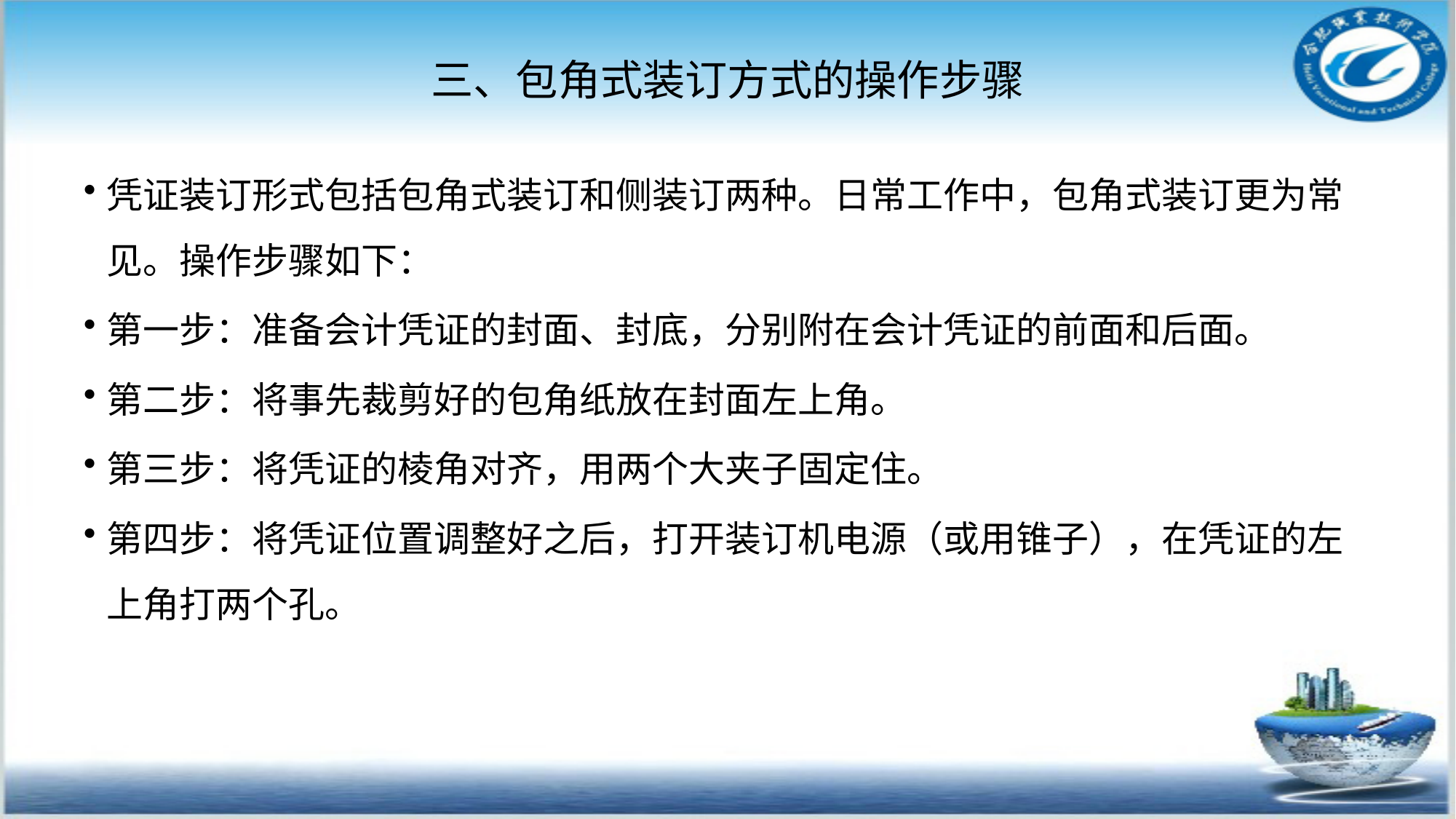

# 三、包角式装订方式的操作步骤
凭证装订形式包括包角式装订和侧装订两种。日常工作中，包角式装订更为常见。操作步骤如下：
第一步：准备会计凭证的封面、封底，分别附在会计凭证的前面和后面。
第二步：将事先裁剪好的包角纸放在封面左上角。
第三步：将凭证的棱角对齐，用两个大夹子固定住。
第四步：将凭证位置调整好之后，打开装订机电源（或用锥子），在凭证的左上角打两个孔。